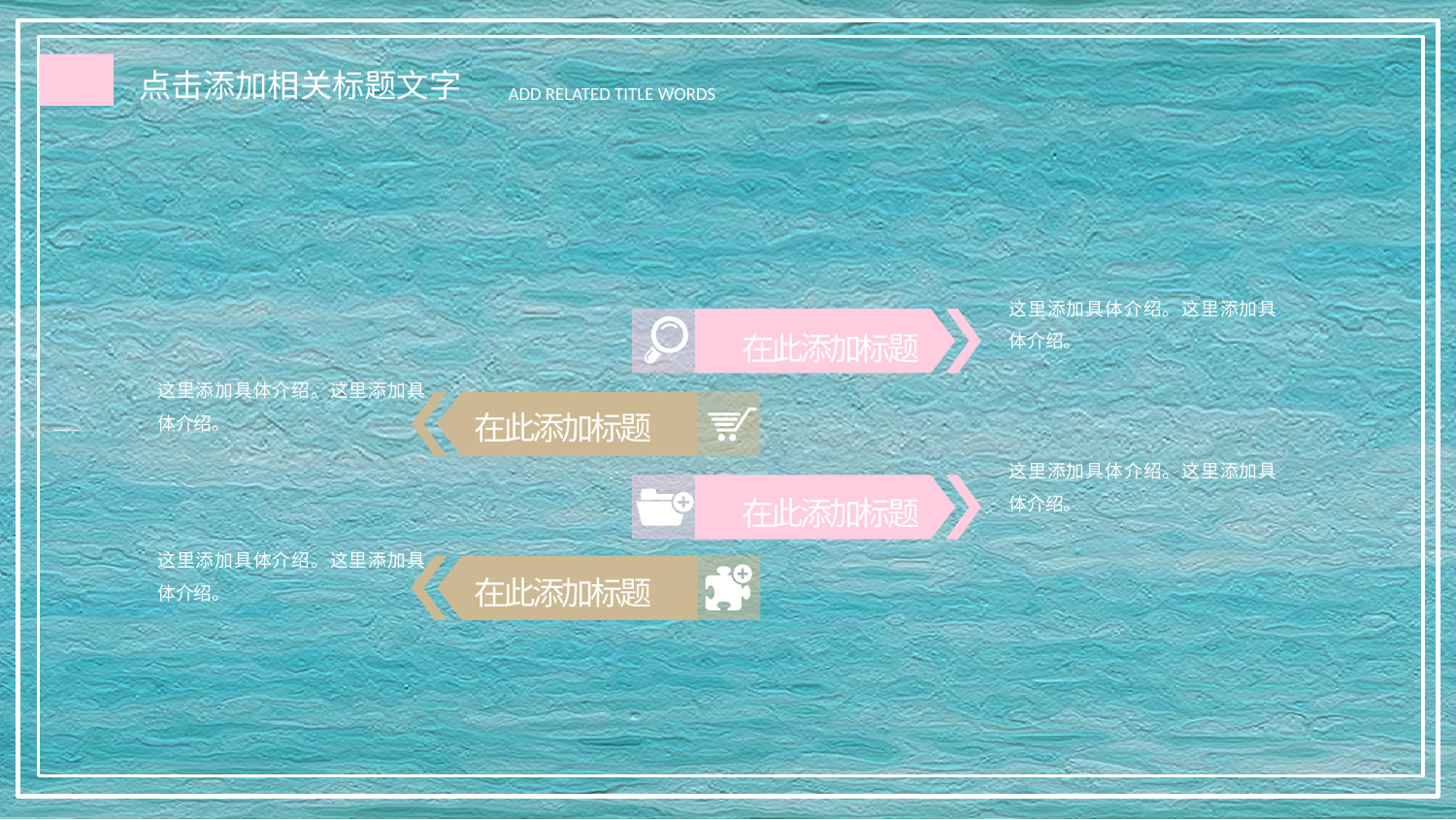

这里添加具体介绍。这里添加具体介绍。

在此添加标题
这里添加具体介绍。这里添加具体介绍。
在此添加标题

这里添加具体介绍。这里添加具体介绍。
在此添加标题

这里添加具体介绍。这里添加具体介绍。
在此添加标题